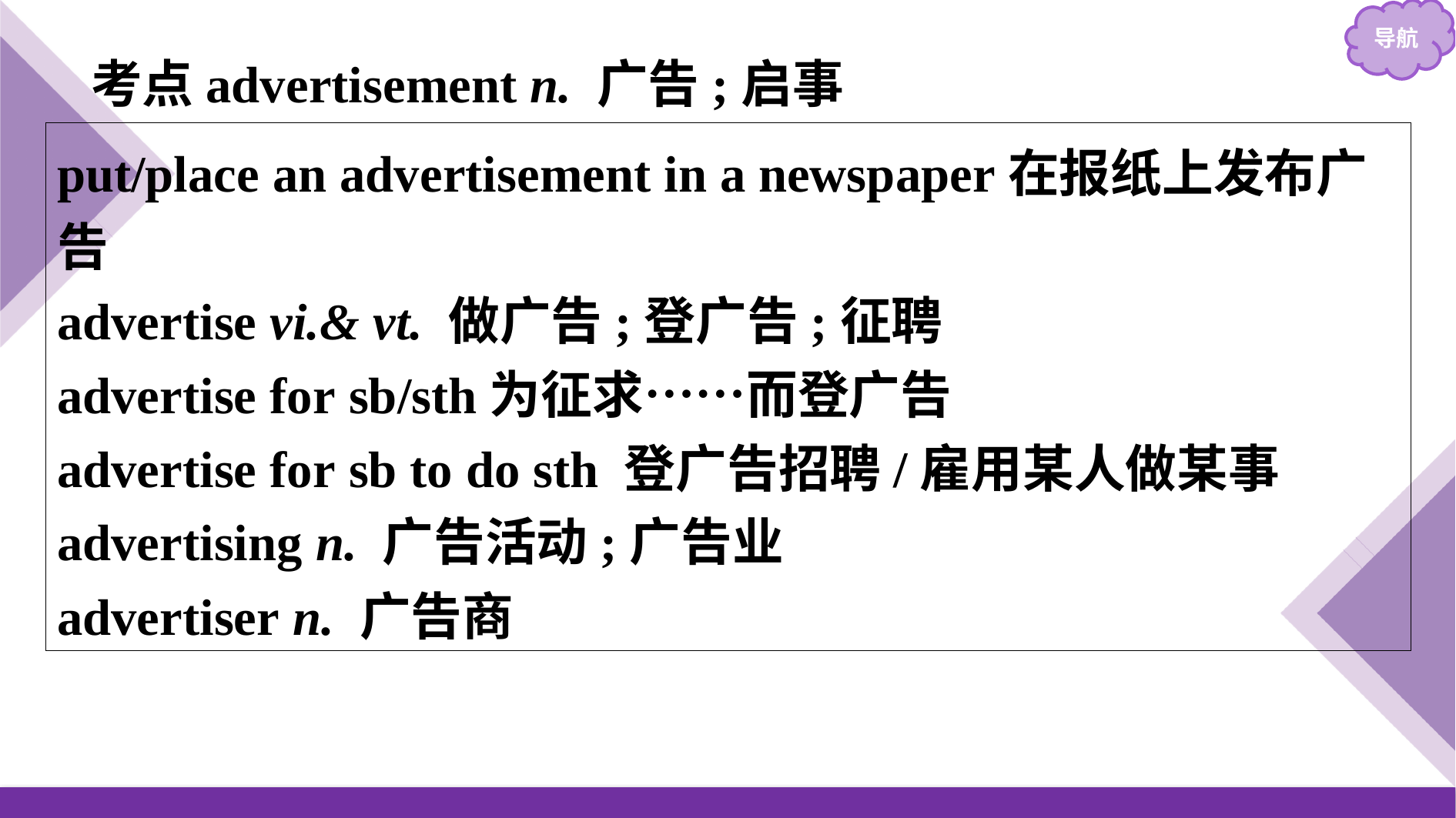

考点advertisement n. 广告;启事
put/place an advertisement in a newspaper在报纸上发布广告
advertise vi.& vt. 做广告;登广告;征聘
advertise for sb/sth为征求……而登广告
advertise for sb to do sth 登广告招聘/雇用某人做某事
advertising n. 广告活动;广告业
advertiser n. 广告商